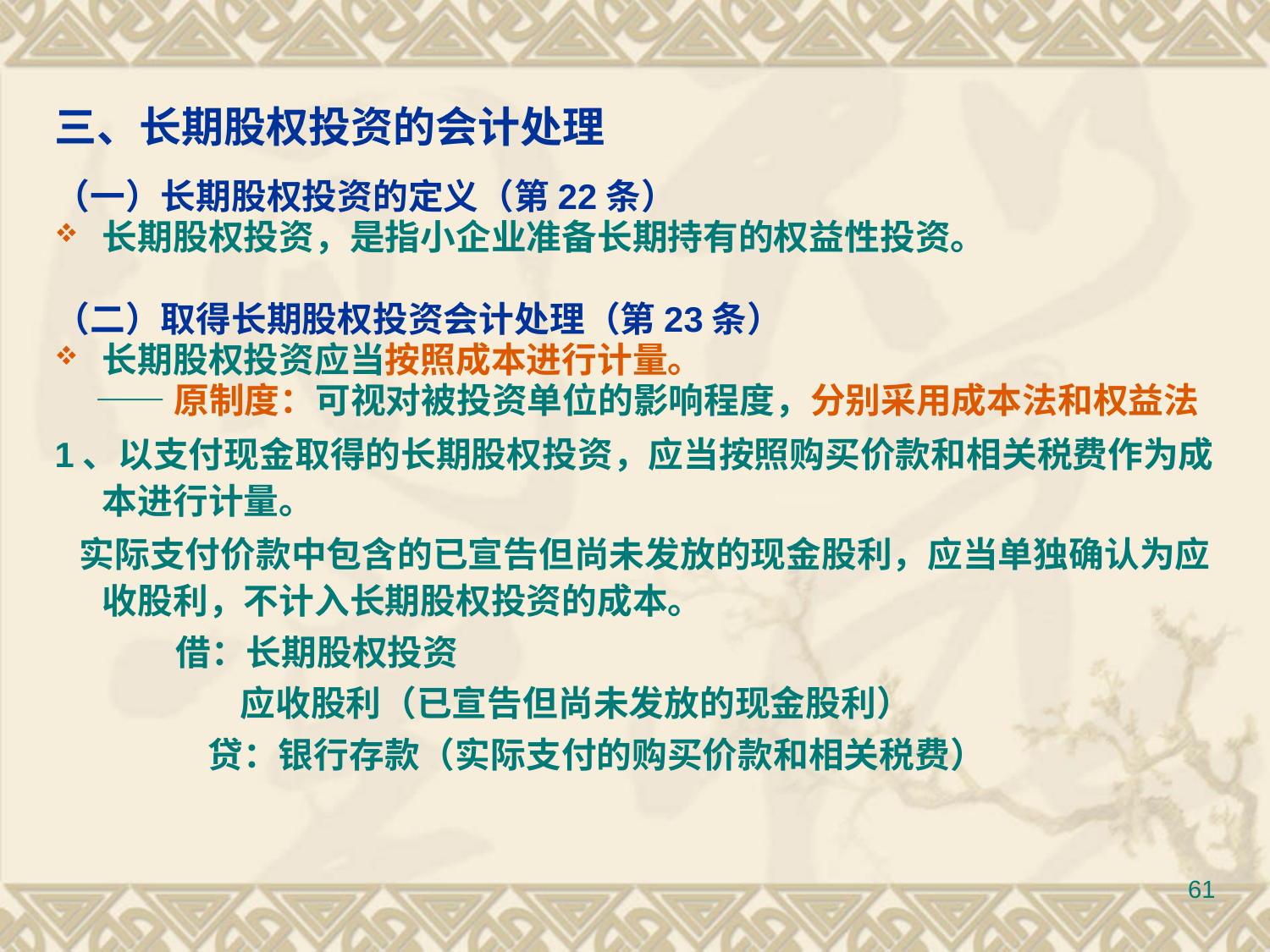

# 三、长期股权投资的会计处理
（一）长期股权投资的定义（第22条）
长期股权投资，是指小企业准备长期持有的权益性投资。

（二）取得长期股权投资会计处理（第23条）
长期股权投资应当按照成本进行计量。
     ——原制度：可视对被投资单位的影响程度，分别采用成本法和权益法
1、以支付现金取得的长期股权投资，应当按照购买价款和相关税费作为成本进行计量。
  实际支付价款中包含的已宣告但尚未发放的现金股利，应当单独确认为应收股利，不计入长期股权投资的成本。
              借：长期股权投资
                      应收股利（已宣告但尚未发放的现金股利）
                  贷：银行存款（实际支付的购买价款和相关税费）
61